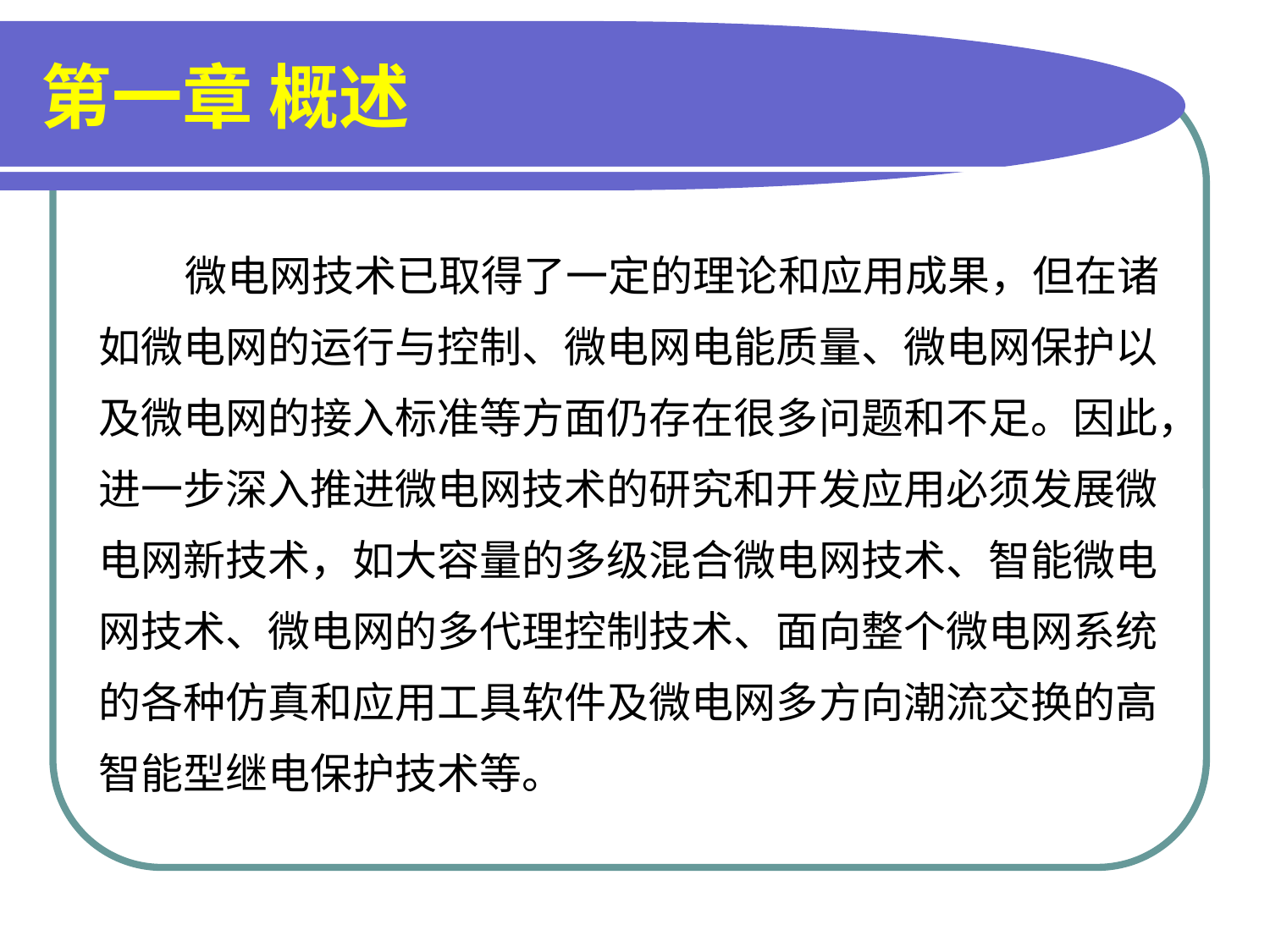

# 第一章 概述
        微电网技术已取得了一定的理论和应用成果，但在诸如微电网的运行与控制、微电网电能质量、微电网保护以及微电网的接入标准等方面仍存在很多问题和不足。因此，进一步深入推进微电网技术的研究和开发应用必须发展微电网新技术，如大容量的多级混合微电网技术、智能微电网技术、微电网的多代理控制技术、面向整个微电网系统的各种仿真和应用工具软件及微电网多方向潮流交换的高智能型继电保护技术等。

7